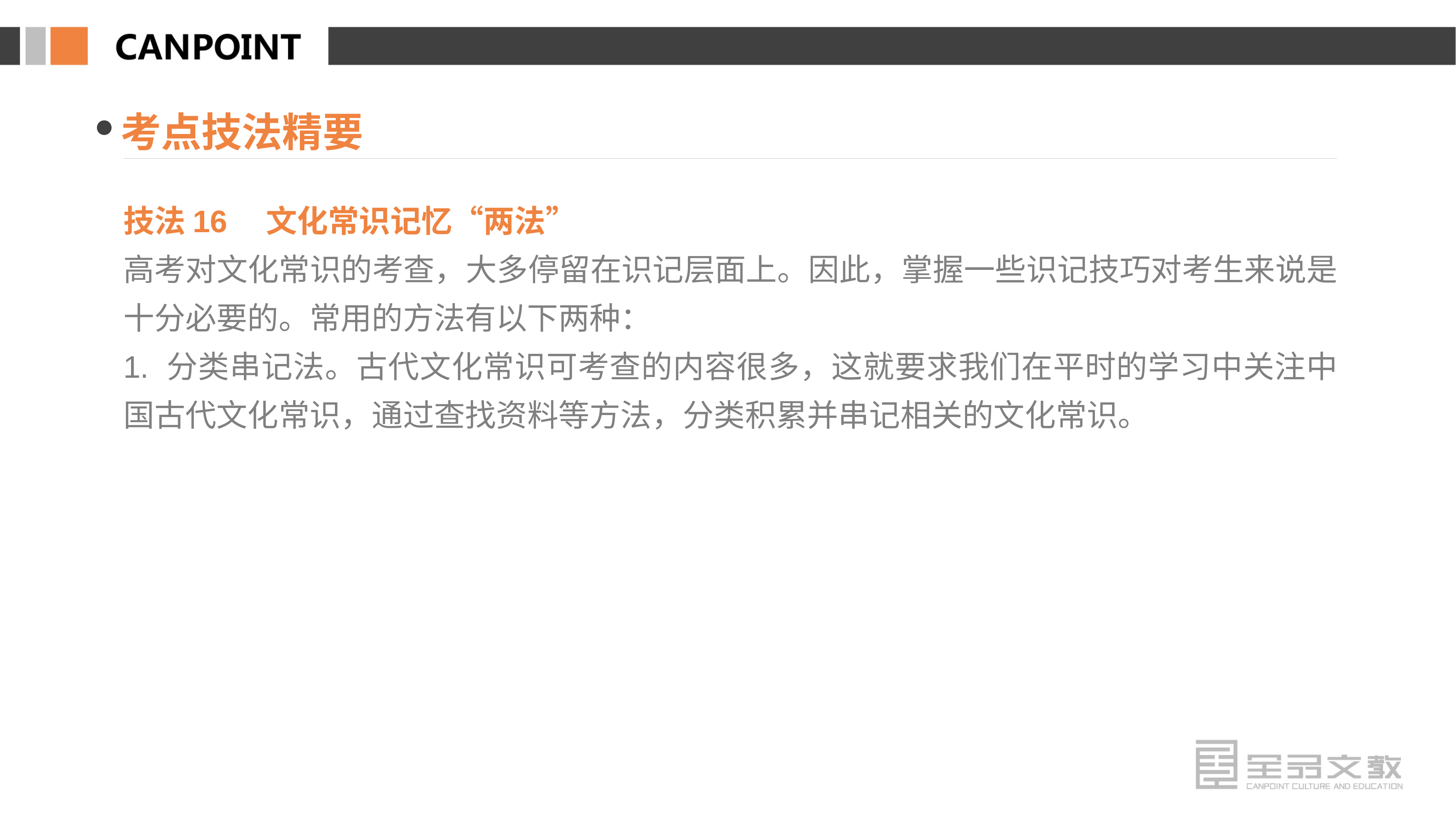

考点技法精要

技法16　文化常识记忆“两法”
高考对文化常识的考查，大多停留在识记层面上。因此，掌握一些识记技巧对考生来说是十分必要的。常用的方法有以下两种：
1. 分类串记法。古代文化常识可考查的内容很多，这就要求我们在平时的学习中关注中国古代文化常识，通过查找资料等方法，分类积累并串记相关的文化常识。